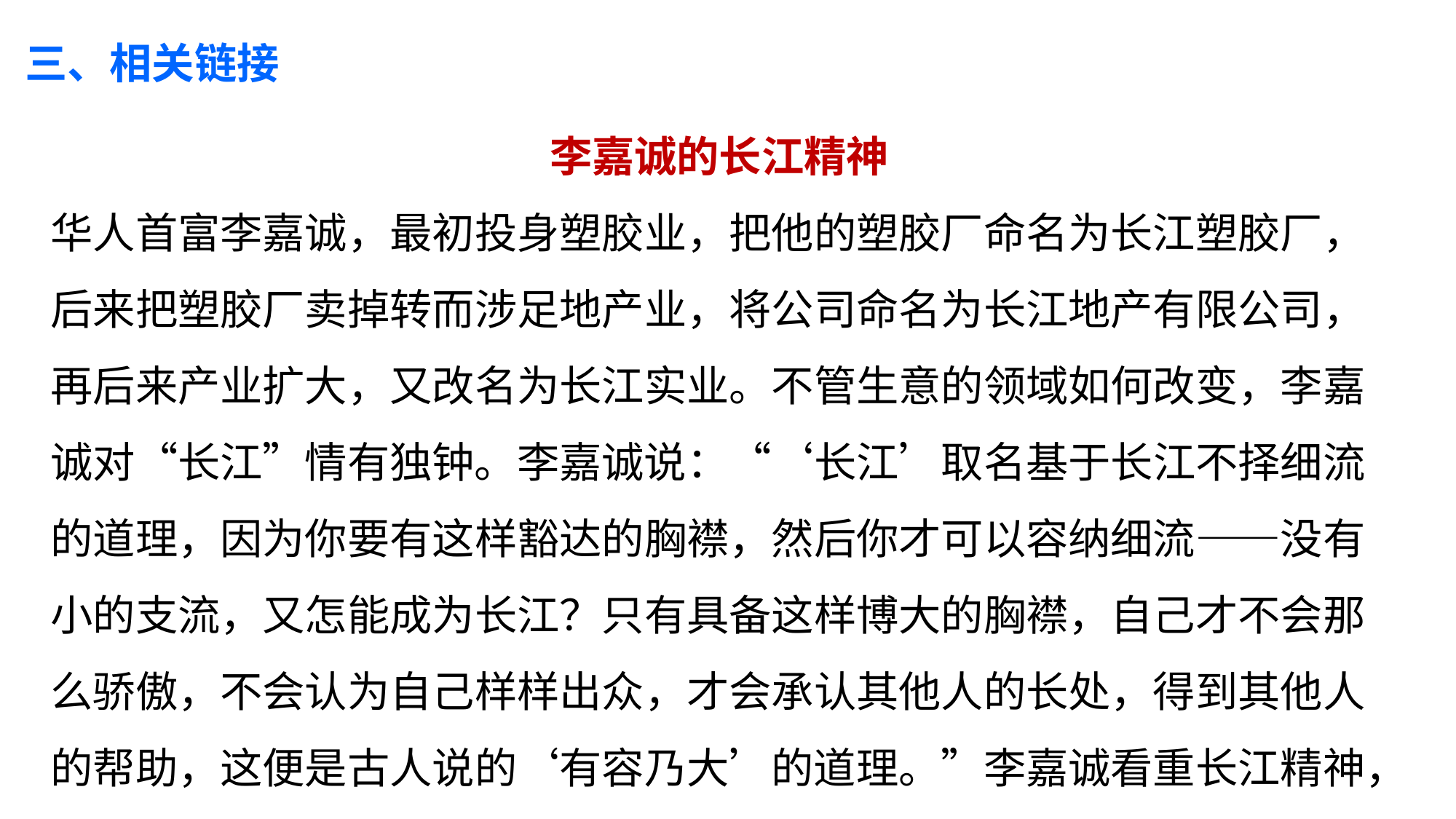

三、相关链接
李嘉诚的长江精神
华人首富李嘉诚，最初投身塑胶业，把他的塑胶厂命名为长江塑胶厂，后来把塑胶厂卖掉转而涉足地产业，将公司命名为长江地产有限公司，再后来产业扩大，又改名为长江实业。不管生意的领域如何改变，李嘉诚对“长江”情有独钟。李嘉诚说：“‘长江’取名基于长江不择细流的道理，因为你要有这样豁达的胸襟，然后你才可以容纳细流——没有小的支流，又怎能成为长江？只有具备这样博大的胸襟，自己才不会那么骄傲，不会认为自己样样出众，才会承认其他人的长处，得到其他人的帮助，这便是古人说的‘有容乃大’的道理。”李嘉诚看重长江精神，